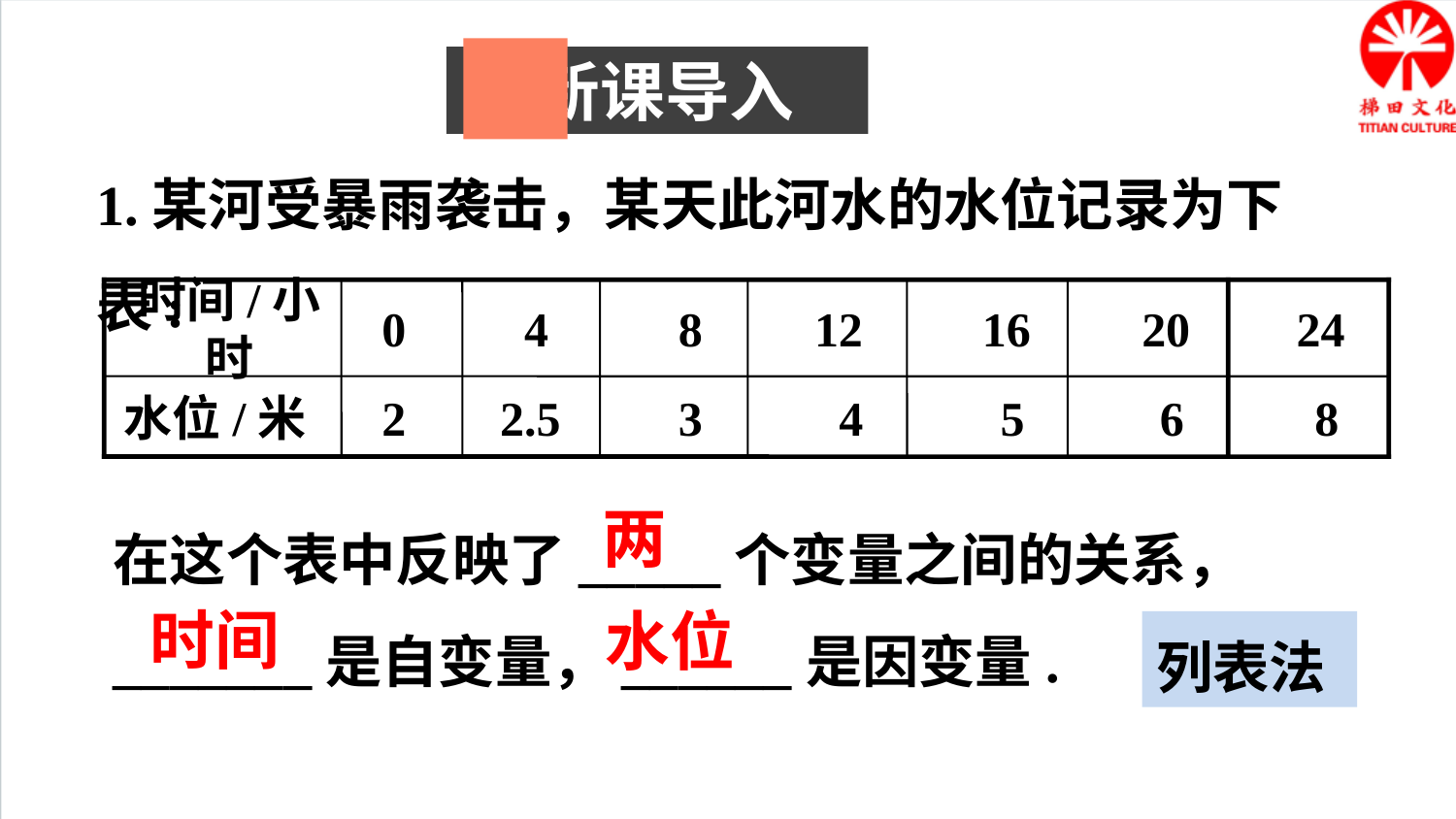

新课导入
1.某河受暴雨袭击，某天此河水的水位记录为下表:
时间/小时

0

  4

    8

  12

   16

   20

  24

水位/米

2
 2.5
    3
    4
    5
    6
   8

在这个表中反映了_____个变量之间的关系，
_______是自变量，______是因变量.
两
时间
水位
列表法